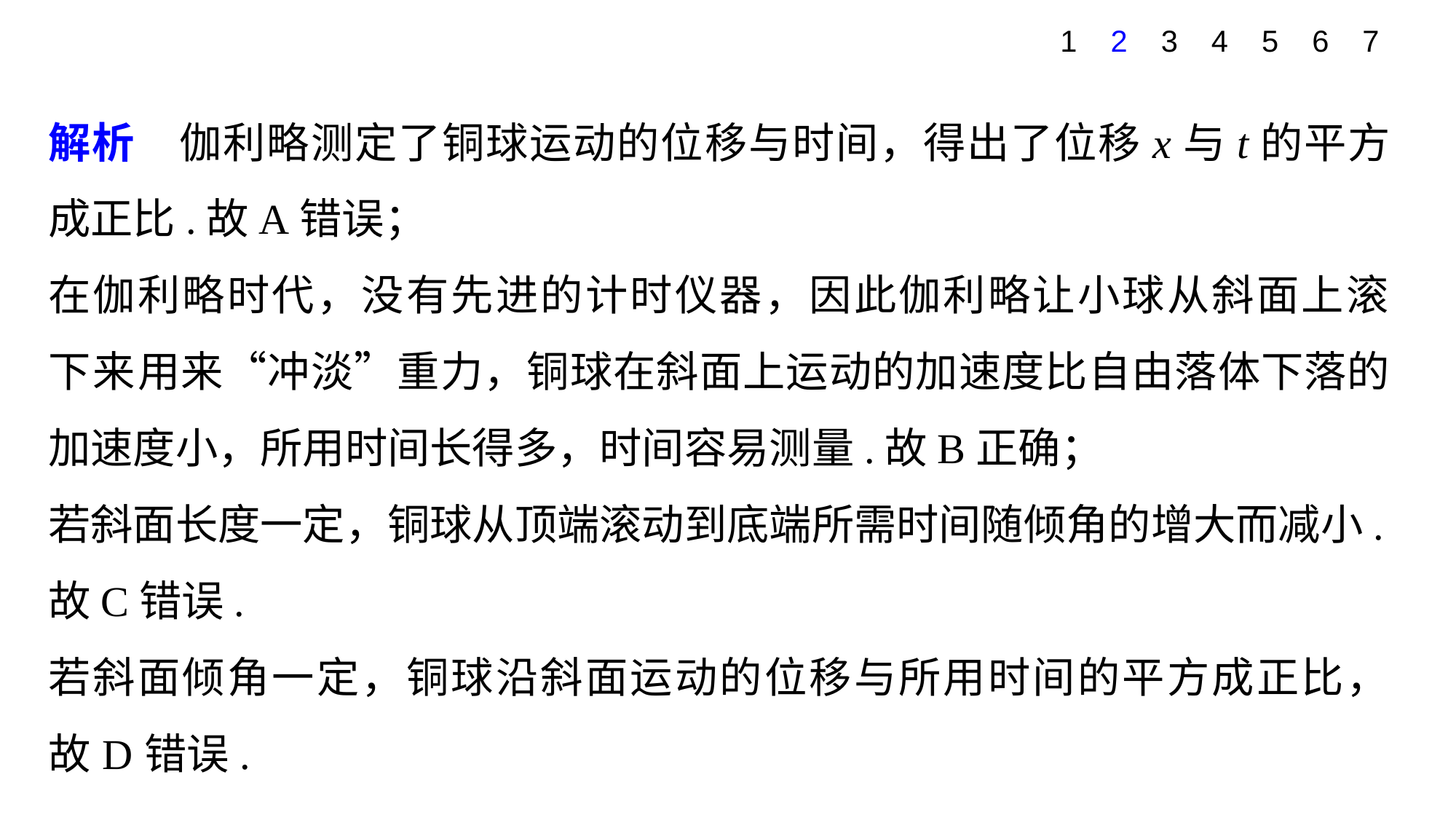

1
2
3
4
5
6
7
解析　伽利略测定了铜球运动的位移与时间，得出了位移x与t的平方成正比.故A错误；
在伽利略时代，没有先进的计时仪器，因此伽利略让小球从斜面上滚下来用来“冲淡”重力，铜球在斜面上运动的加速度比自由落体下落的加速度小，所用时间长得多，时间容易测量.故B正确；
若斜面长度一定，铜球从顶端滚动到底端所需时间随倾角的增大而减小.故C错误.
若斜面倾角一定，铜球沿斜面运动的位移与所用时间的平方成正比，故D错误.